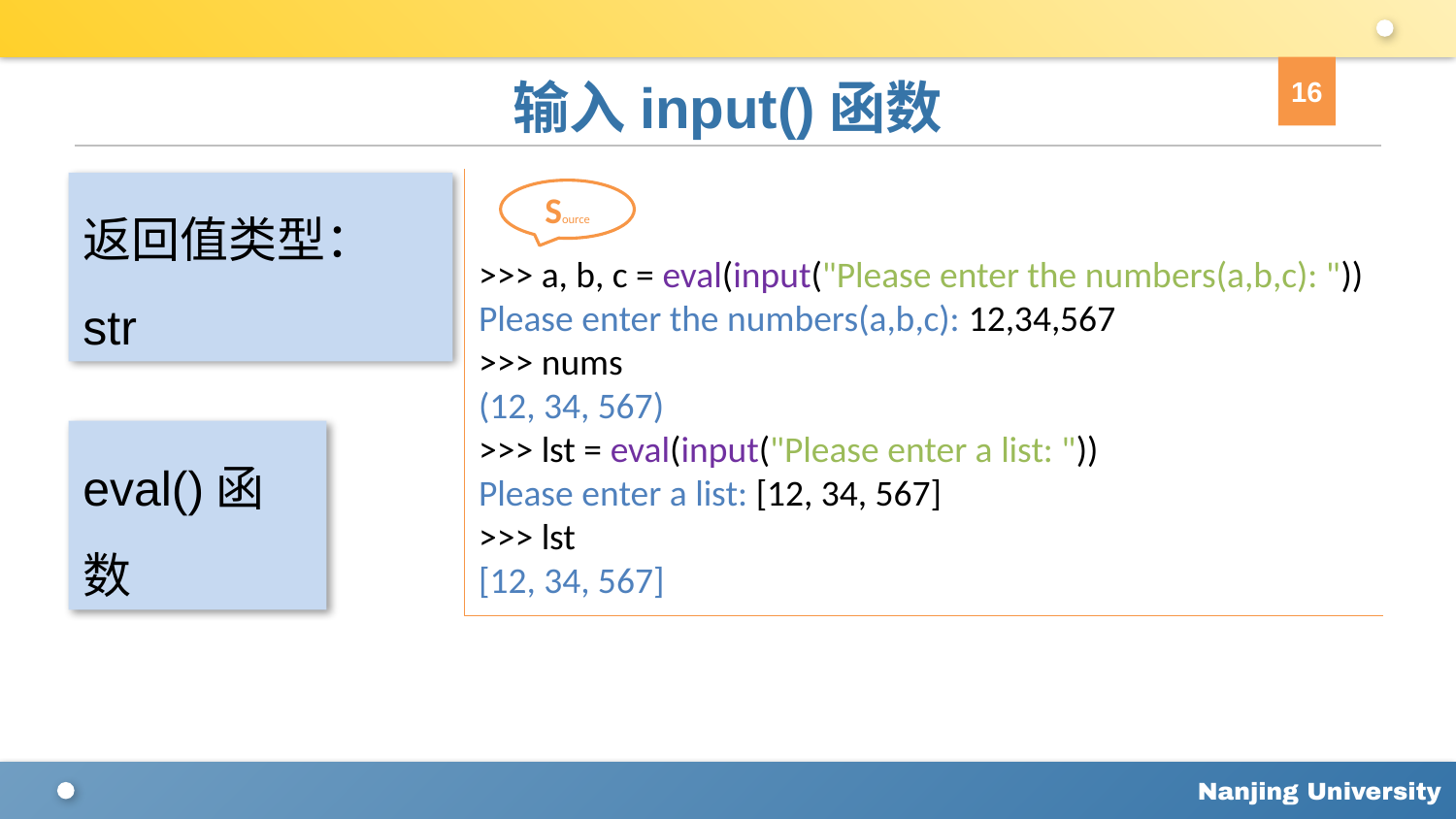

16
# 输入input()函数

>>> a, b, c = eval(input("Please enter the numbers(a,b,c): "))
Please enter the numbers(a,b,c): 12,34,567
>>> nums
(12, 34, 567)
>>> lst = eval(input("Please enter a list: "))
Please enter a list: [12, 34, 567]
>>> lst
[12, 34, 567]
Source
返回值类型：str
eval()函数